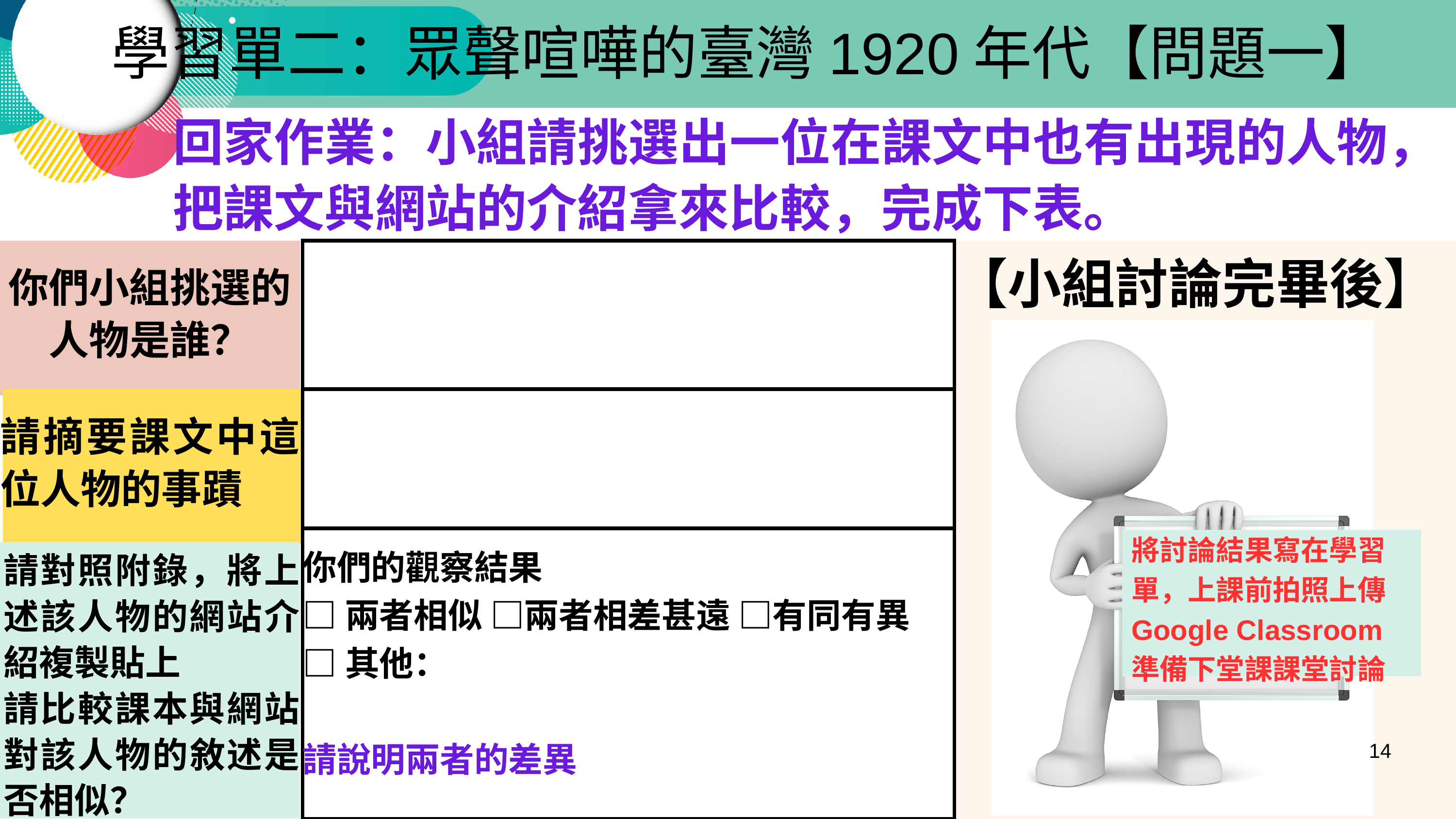

學習單二：眾聲喧嘩的臺灣1920年代【問題一】

回家作業：小組請挑選出一位在課文中也有出現的人物，把課文與網站的介紹拿來比較，完成下表。

【小組討論完畢後】

你們小組挑選的人物是誰？

請摘要課文中這位人物的事蹟

將討論結果寫在學習單，上課前拍照上傳Google Classroom
準備下堂課課堂討論

你們的觀察結果
□兩者相似 □兩者相差甚遠 □有同有異
□其他：

請說明兩者的差異
___________________

請對照附錄，將上述該人物的網站介紹複製貼上
請比較課本與網站對該人物的敘述是否相似？

14